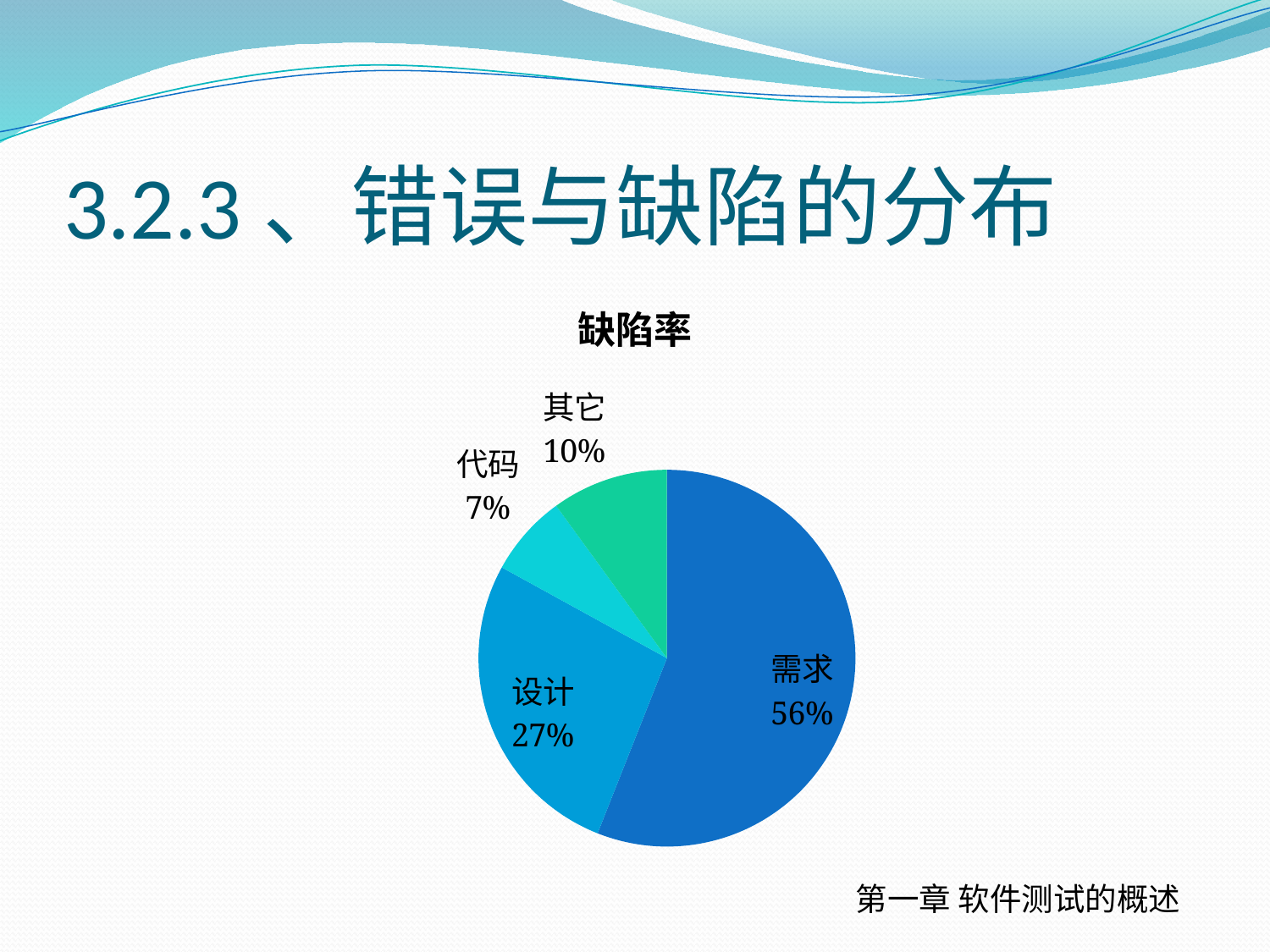

# 3.2.3、错误与缺陷的分布

### Chart:

| Category | 缺陷率 |
|---|---|
| 需求 | 0.56 |
| 设计 | 0.27 |
| 代码 | 0.07000000000000002 |
| 其它 | 0.1 |